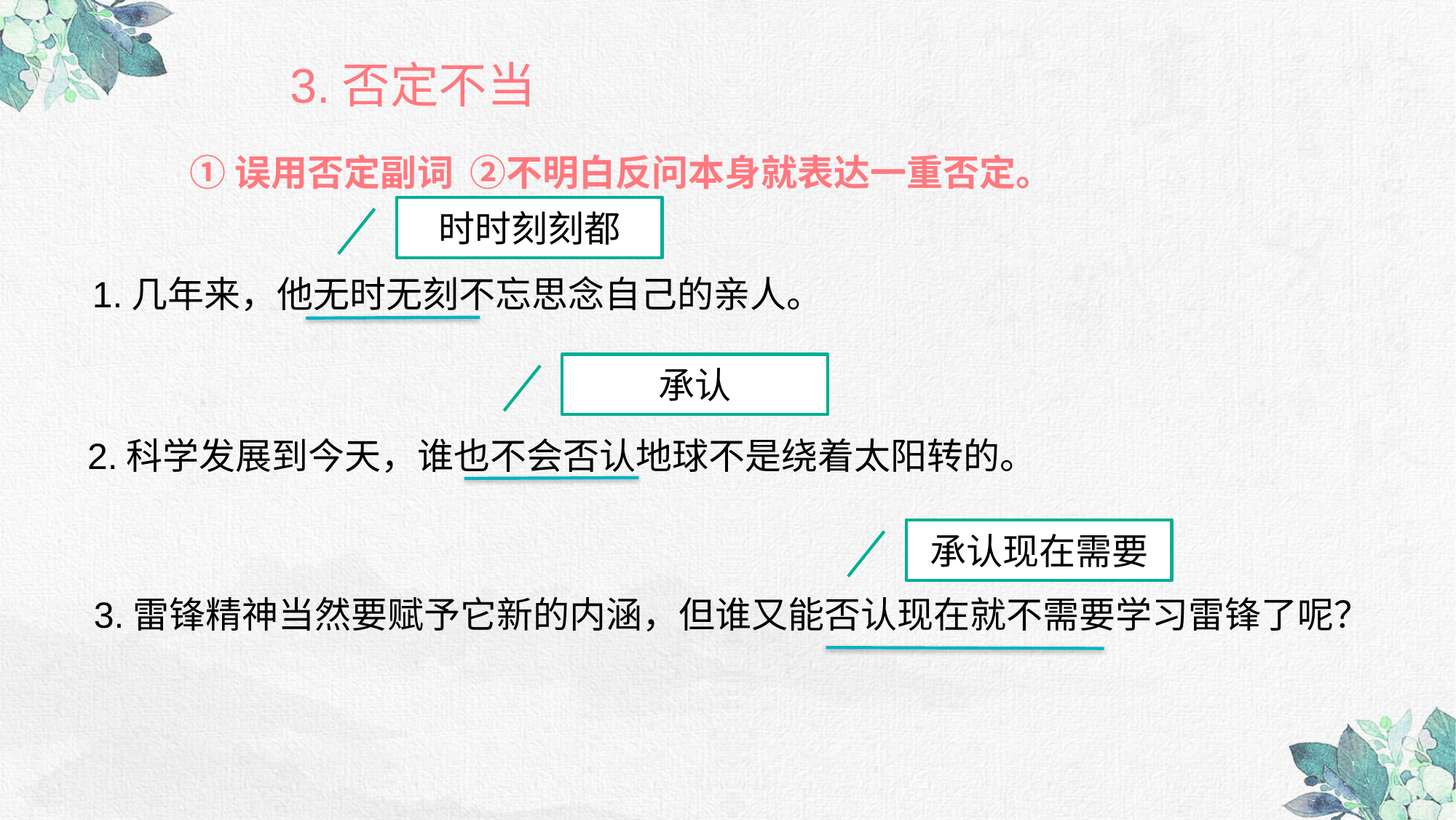

3.否定不当
①误用否定副词  ②不明白反问本身就表达一重否定。
时时刻刻都
1.几年来，他无时无刻不忘思念自己的亲人。
承认
2.科学发展到今天，谁也不会否认地球不是绕着太阳转的。
承认现在需要
3.雷锋精神当然要赋予它新的内涵，但谁又能否认现在就不需要学习雷锋了呢？